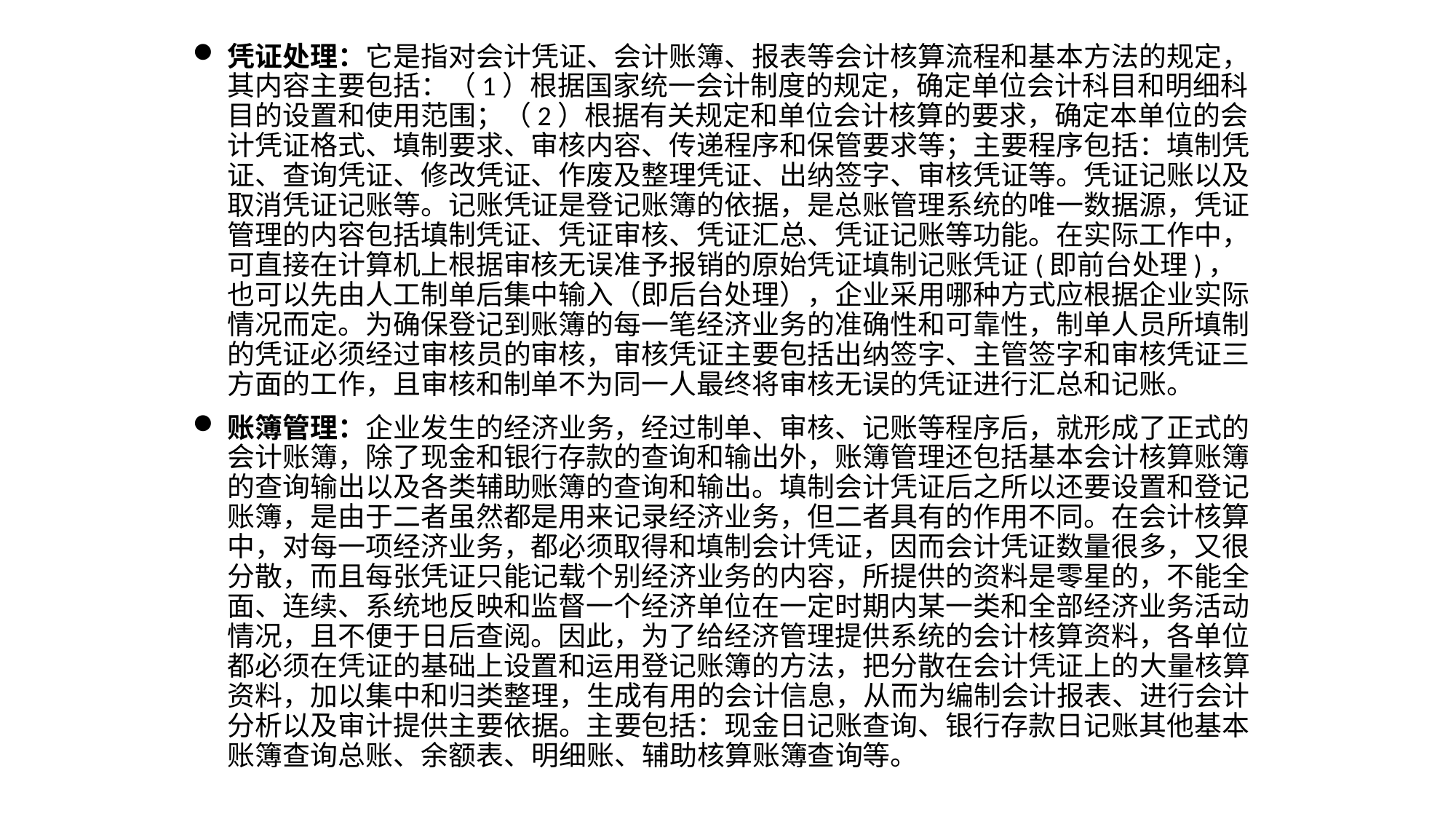

凭证处理：它是指对会计凭证、会计账簿、报表等会计核算流程和基本方法的规定，其内容主要包括：（1）根据国家统一会计制度的规定，确定单位会计科目和明细科目的设置和使用范围；（2）根据有关规定和单位会计核算的要求，确定本单位的会计凭证格式、填制要求、审核内容、传递程序和保管要求等；主要程序包括：填制凭证、查询凭证、修改凭证、作废及整理凭证、出纳签字、审核凭证等。凭证记账以及取消凭证记账等。记账凭证是登记账簿的依据，是总账管理系统的唯一数据源，凭证管理的内容包括填制凭证、凭证审核、凭证汇总、凭证记账等功能。在实际工作中，可直接在计算机上根据审核无误准予报销的原始凭证填制记账凭证(即前台处理)，也可以先由人工制单后集中输入（即后台处理），企业采用哪种方式应根据企业实际情况而定。为确保登记到账簿的每一笔经济业务的准确性和可靠性，制单人员所填制的凭证必须经过审核员的审核，审核凭证主要包括出纳签字、主管签字和审核凭证三方面的工作，且审核和制单不为同一人最终将审核无误的凭证进行汇总和记账。
账簿管理：企业发生的经济业务，经过制单、审核、记账等程序后，就形成了正式的会计账簿，除了现金和银行存款的查询和输出外，账簿管理还包括基本会计核算账簿的查询输出以及各类辅助账簿的查询和输出。填制会计凭证后之所以还要设置和登记账簿，是由于二者虽然都是用来记录经济业务，但二者具有的作用不同。在会计核算中，对每一项经济业务，都必须取得和填制会计凭证，因而会计凭证数量很多，又很分散，而且每张凭证只能记载个别经济业务的内容，所提供的资料是零星的，不能全面、连续、系统地反映和监督一个经济单位在一定时期内某一类和全部经济业务活动情况，且不便于日后查阅。因此，为了给经济管理提供系统的会计核算资料，各单位都必须在凭证的基础上设置和运用登记账簿的方法，把分散在会计凭证上的大量核算资料，加以集中和归类整理，生成有用的会计信息，从而为编制会计报表、进行会计分析以及审计提供主要依据。主要包括：现金日记账查询、银行存款日记账其他基本账簿查询总账、余额表、明细账、辅助核算账簿查询等。